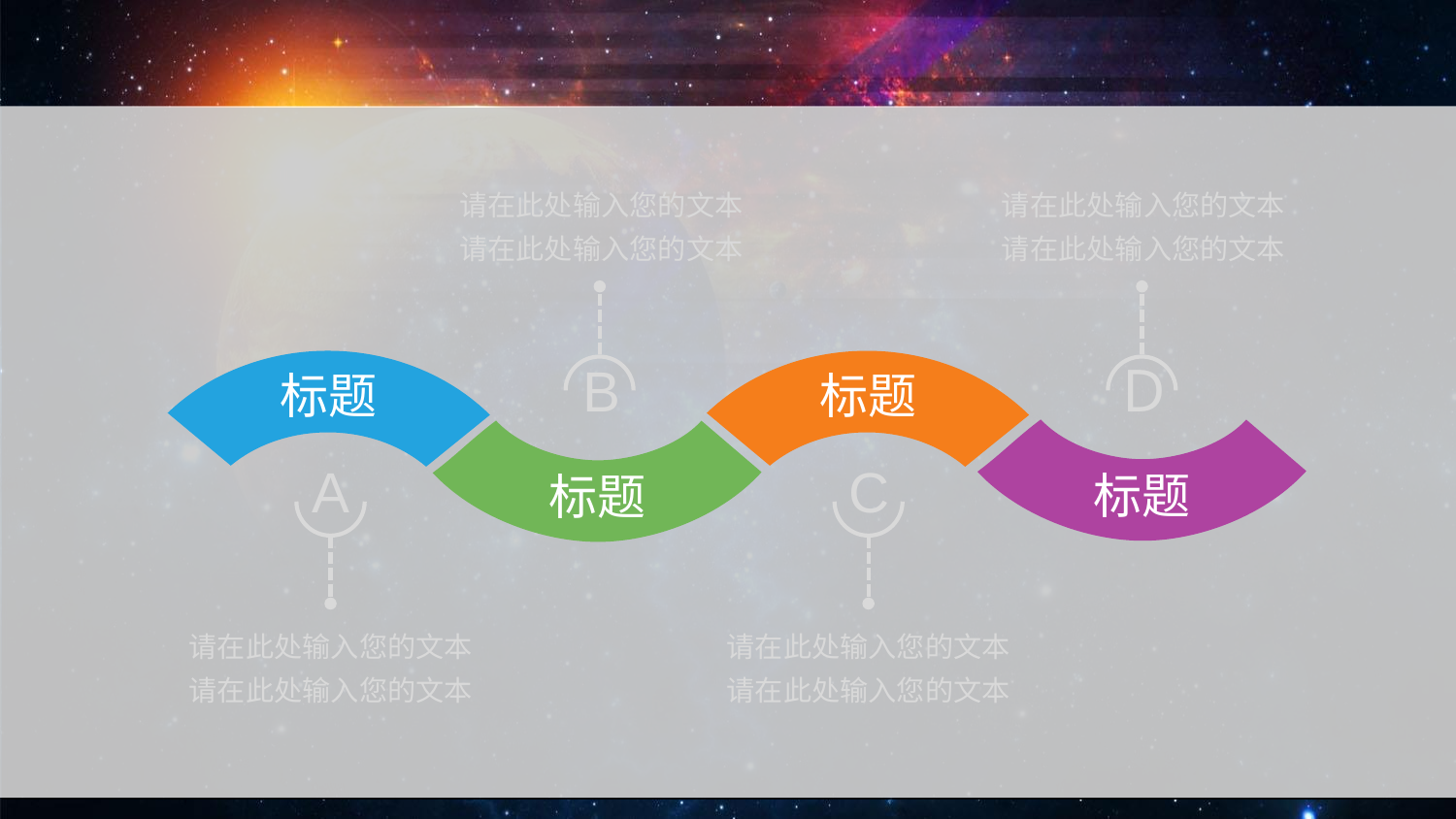

#
请在此处输入您的文本
请在此处输入您的文本
请在此处输入您的文本
请在此处输入您的文本

B

Ｄ
标题
标题
标题
标题
A

C

请在此处输入您的文本
请在此处输入您的文本
请在此处输入您的文本
请在此处输入您的文本